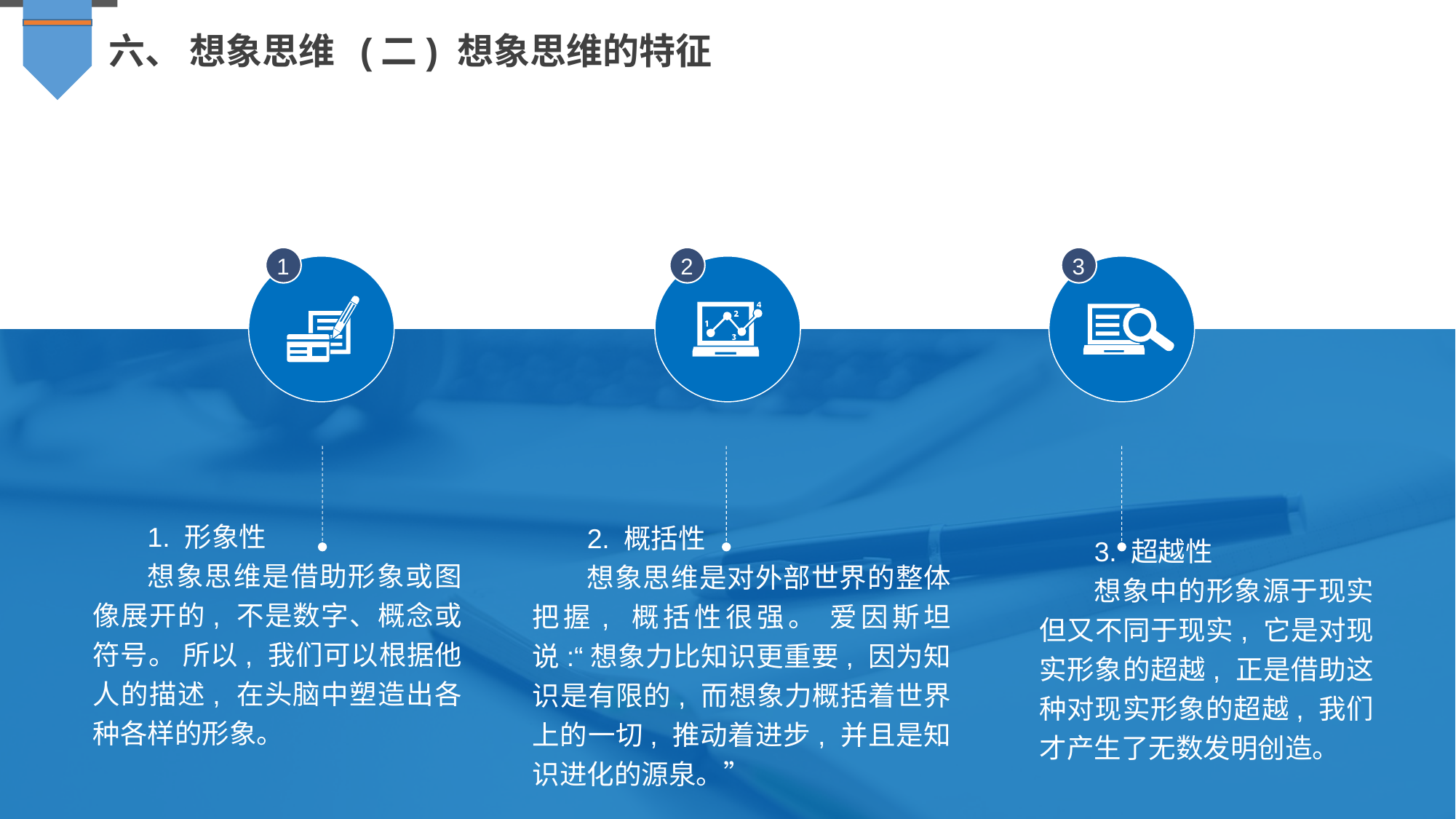

六、 想象思维  (二) 想象思维的特征

1

2

3

1. 形象性
想象思维是借助形象或图像展开的, 不是数字、概念或符号。 所以, 我们可以根据他人的描述, 在头脑中塑造出各种各样的形象。
2. 概括性
想象思维是对外部世界的整体把握, 概括性很强。 爱因斯坦说:“想象力比知识更重要, 因为知识是有限的, 而想象力概括着世界上的一切, 推动着进步, 并且是知识进化的源泉。”
3. 超越性
想象中的形象源于现实但又不同于现实, 它是对现实形象的超越, 正是借助这种对现实形象的超越, 我们才产生了无数发明创造。